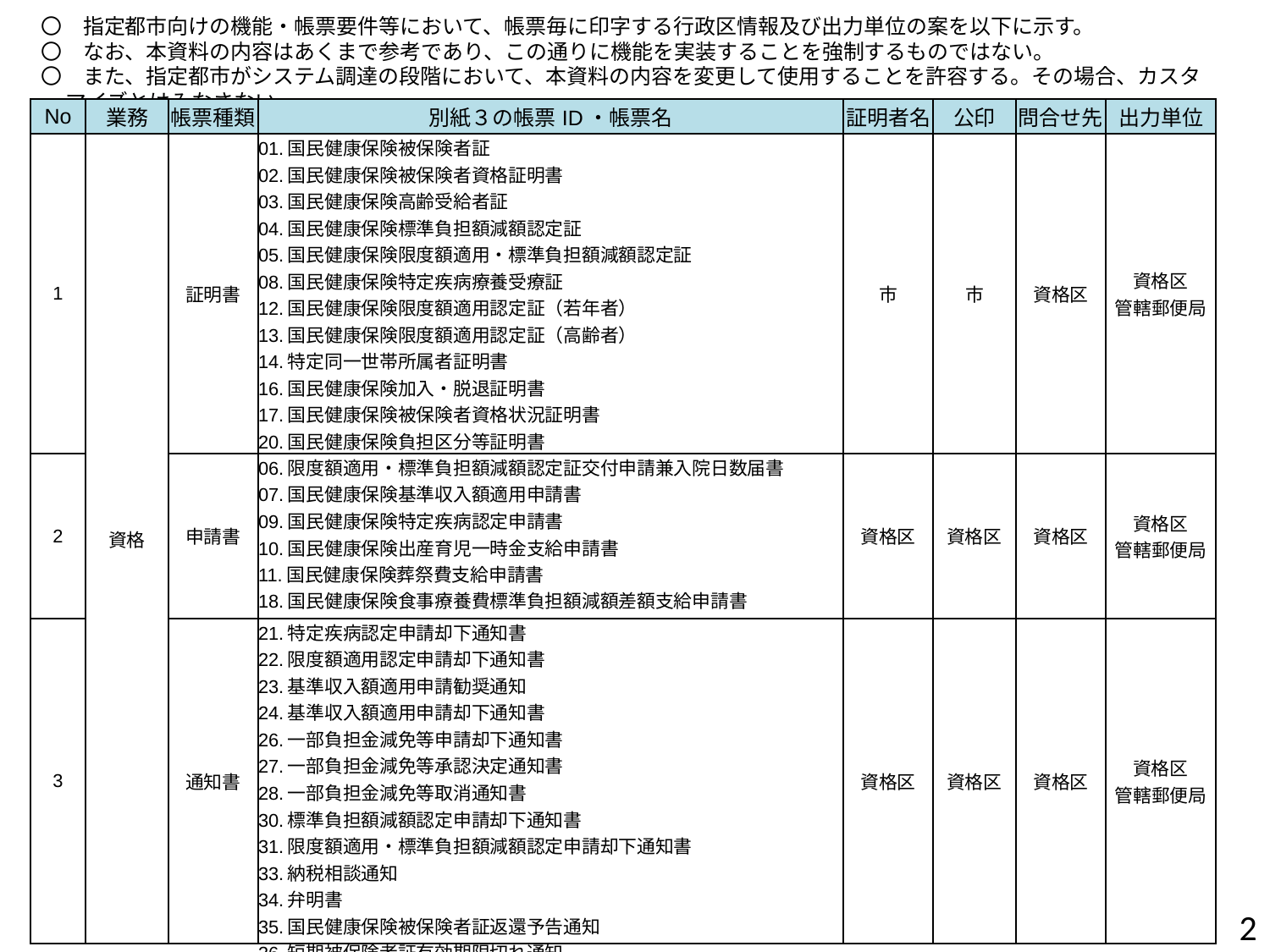

〇　指定都市向けの機能・帳票要件等において、帳票毎に印字する行政区情報及び出力単位の案を以下に示す。
〇　なお、本資料の内容はあくまで参考であり、この通りに機能を実装することを強制するものではない。
〇　また、指定都市がシステム調達の段階において、本資料の内容を変更して使用することを許容する。その場合、カスタマイズとはみなさない。
| No | 業務 | 帳票種類 | 別紙３の帳票ID・帳票名 | 証明者名 | 公印 | 問合せ先 | 出力単位 |
| --- | --- | --- | --- | --- | --- | --- | --- |
| 1 | 資格 | 証明書 | 01.国民健康保険被保険者証 02.国民健康保険被保険者資格証明書 03.国民健康保険高齢受給者証 04.国民健康保険標準負担額減額認定証 05.国民健康保険限度額適用・標準負担額減額認定証 08.国民健康保険特定疾病療養受療証 12.国民健康保険限度額適用認定証（若年者） 13.国民健康保険限度額適用認定証（高齢者） 14.特定同一世帯所属者証明書 16.国民健康保険加入・脱退証明書 17.国民健康保険被保険者資格状況証明書 20.国民健康保険負担区分等証明書 25.一部負担金減免等証明書 32.国民健康保険被保険者証兼高齢受給者証 | 市 | 市 | 資格区 | 資格区 管轄郵便局 |
| 2 |  | 申請書 | 06.限度額適用・標準負担額減額認定証交付申請兼入院日数届書 07.国民健康保険基準収入額適用申請書 09.国民健康保険特定疾病認定申請書 10.国民健康保険出産育児一時金支給申請書 11.国民健康保険葬祭費支給申請書 18.国民健康保険食事療養費標準負担額減額差額支給申請書 29.一部負担金減免等申請書 | 資格区 | 資格区 | 資格区 | 資格区 管轄郵便局 |
| 3 |  | 通知書 | 21.特定疾病認定申請却下通知書 22.限度額適用認定申請却下通知書 23.基準収入額適用申請勧奨通知 24.基準収入額適用申請却下通知書 26.一部負担金減免等申請却下通知書 27.一部負担金減免等承認決定通知書 28.一部負担金減免等取消通知書 30.標準負担額減額認定申請却下通知書 31.限度額適用・標準負担額減額認定申請却下通知書 33.納税相談通知 34.弁明書 35.国民健康保険被保険者証返還予告通知 36.短期被保険者証有効期限切れ通知 37.国民健康保険高齢受給者証の交付について | 資格区 | 資格区 | 資格区 | 資格区 管轄郵便局 |
2